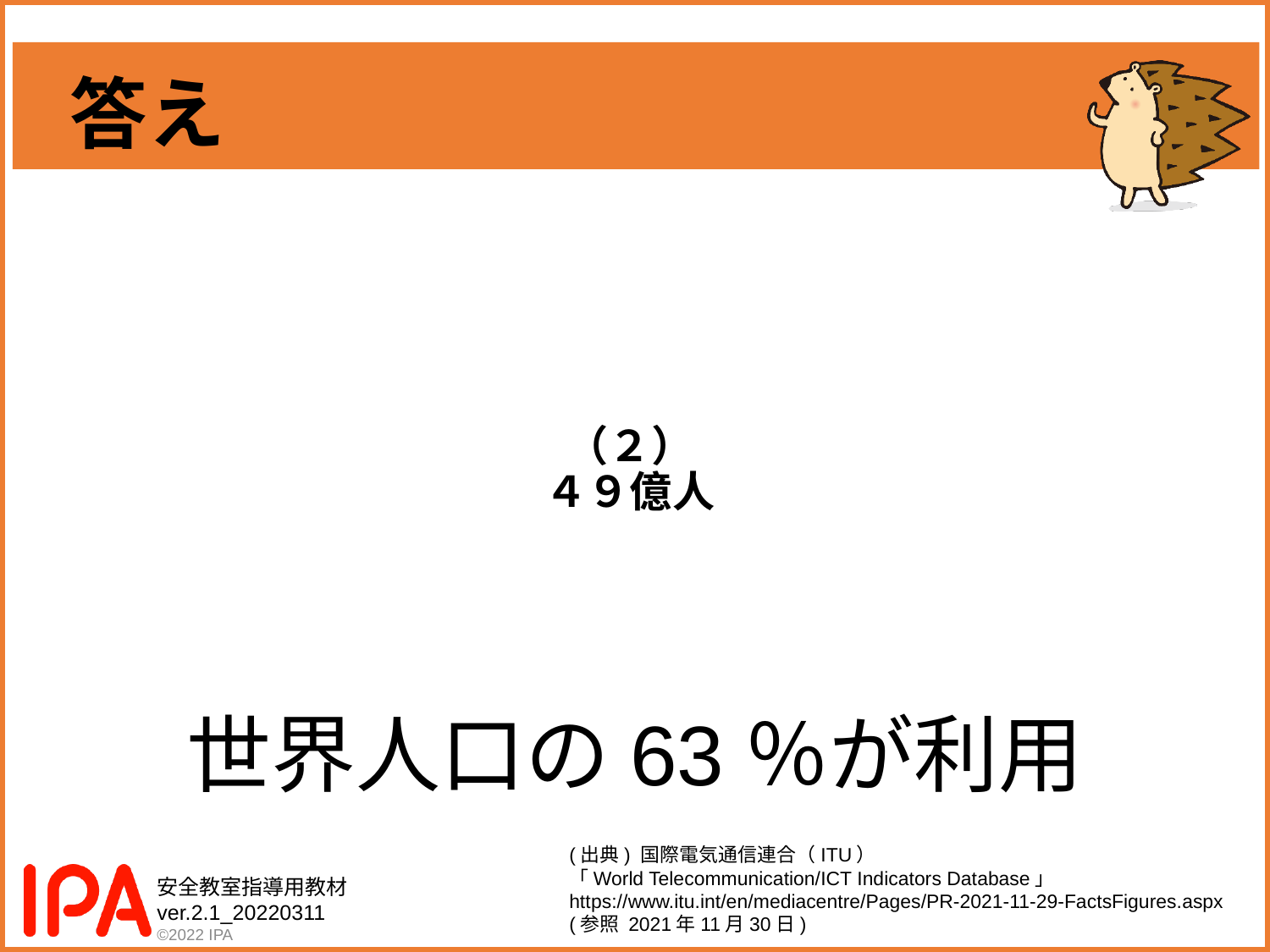

答え
# （２） ４９億人
世界人口の63％が利用
(出典) 国際電気通信連合（ITU）
「Wor​ld Telecommunication/ICT Indicators Database​」
https://www.itu.int/en/mediacentre/Pages/PR-2021-11-29-FactsFigures.aspx
(参照 2021年11月30日)